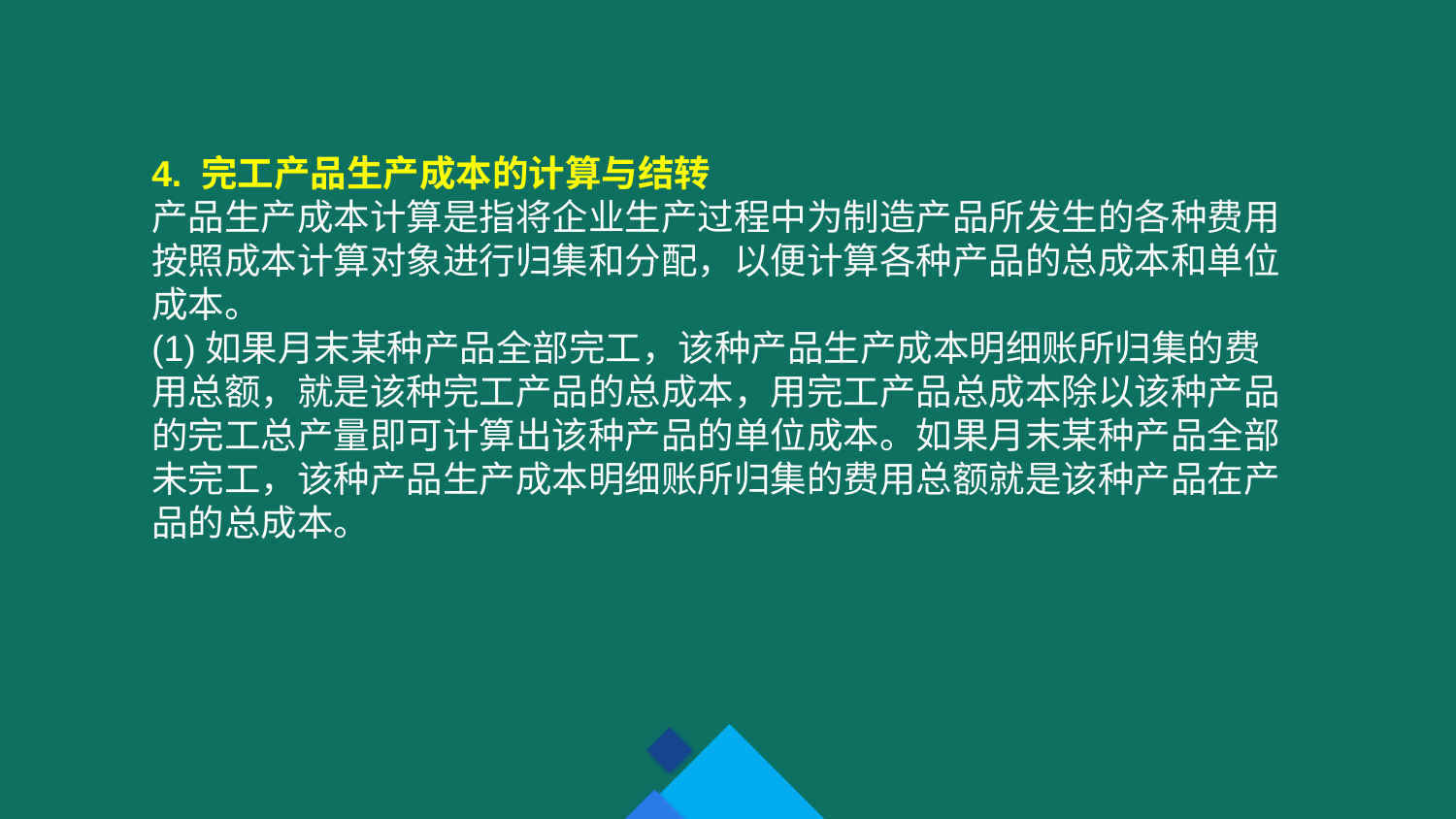

4. 完工产品生产成本的计算与结转
产品生产成本计算是指将企业生产过程中为制造产品所发生的各种费用按照成本计算对象进行归集和分配，以便计算各种产品的总成本和单位成本。
(1)如果月末某种产品全部完工，该种产品生产成本明细账所归集的费用总额，就是该种完工产品的总成本，用完工产品总成本除以该种产品的完工总产量即可计算出该种产品的单位成本。如果月末某种产品全部未完工，该种产品生产成本明细账所归集的费用总额就是该种产品在产品的总成本。